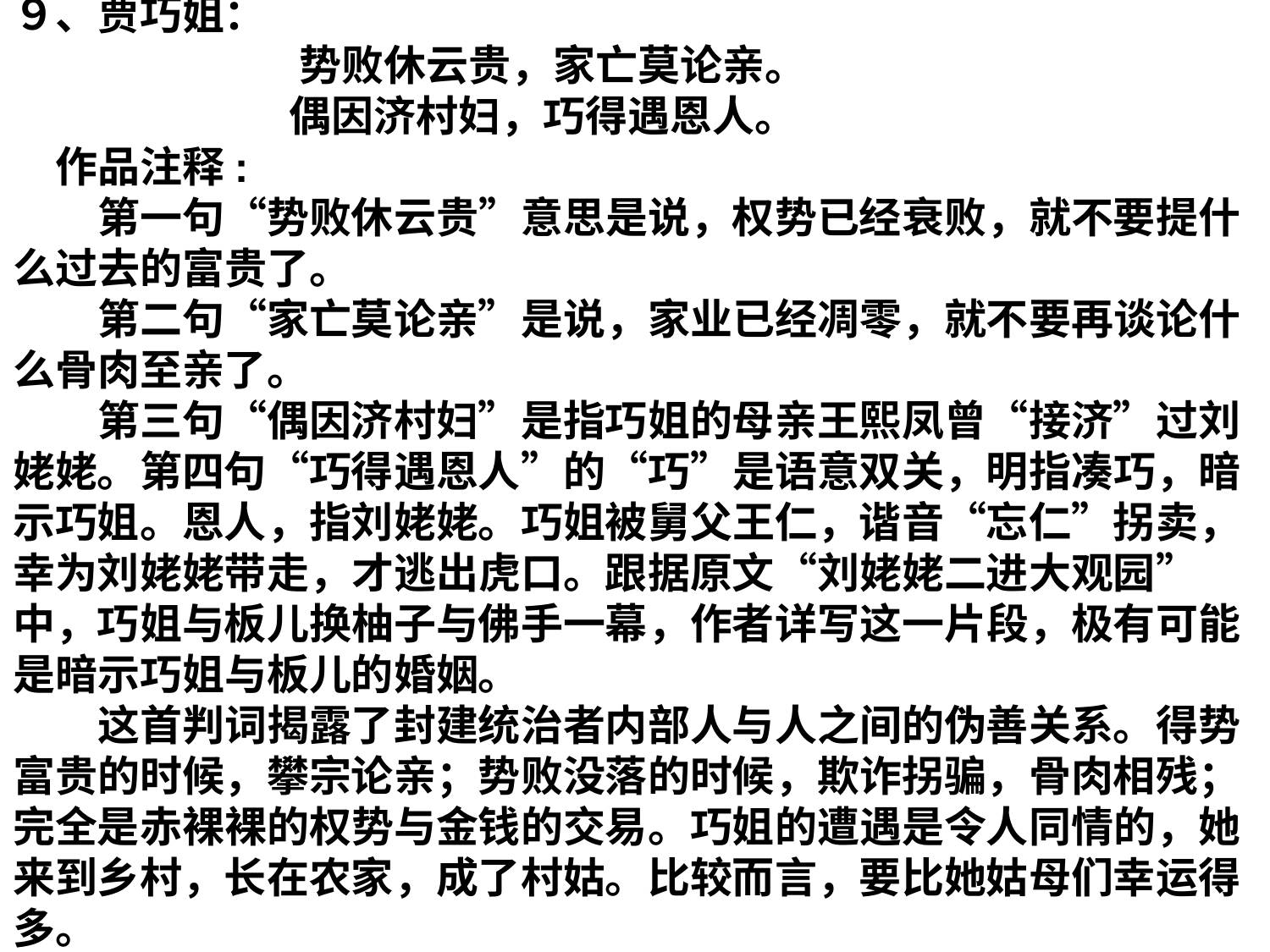

９、贾巧姐：
                             势败休云贵，家亡莫论亲。
                             偶因济村妇，巧得遇恩人。
　作品注释:
　　第一句“势败休云贵”意思是说，权势已经衰败，就不要提什么过去的富贵了。
　　第二句“家亡莫论亲”是说，家业已经凋零，就不要再谈论什么骨肉至亲了。
　　第三句“偶因济村妇”是指巧姐的母亲王熙凤曾“接济”过刘姥姥。第四句“巧得遇恩人”的“巧”是语意双关，明指凑巧，暗示巧姐。恩人，指刘姥姥。巧姐被舅父王仁，谐音“忘仁”拐卖，幸为刘姥姥带走，才逃出虎口。跟据原文“刘姥姥二进大观园”中，巧姐与板儿换柚子与佛手一幕，作者详写这一片段，极有可能是暗示巧姐与板儿的婚姻。
　　这首判词揭露了封建统治者内部人与人之间的伪善关系。得势富贵的时候，攀宗论亲；势败没落的时候，欺诈拐骗，骨肉相残；完全是赤裸裸的权势与金钱的交易。巧姐的遭遇是令人同情的，她来到乡村，长在农家，成了村姑。比较而言，要比她姑母们幸运得多。